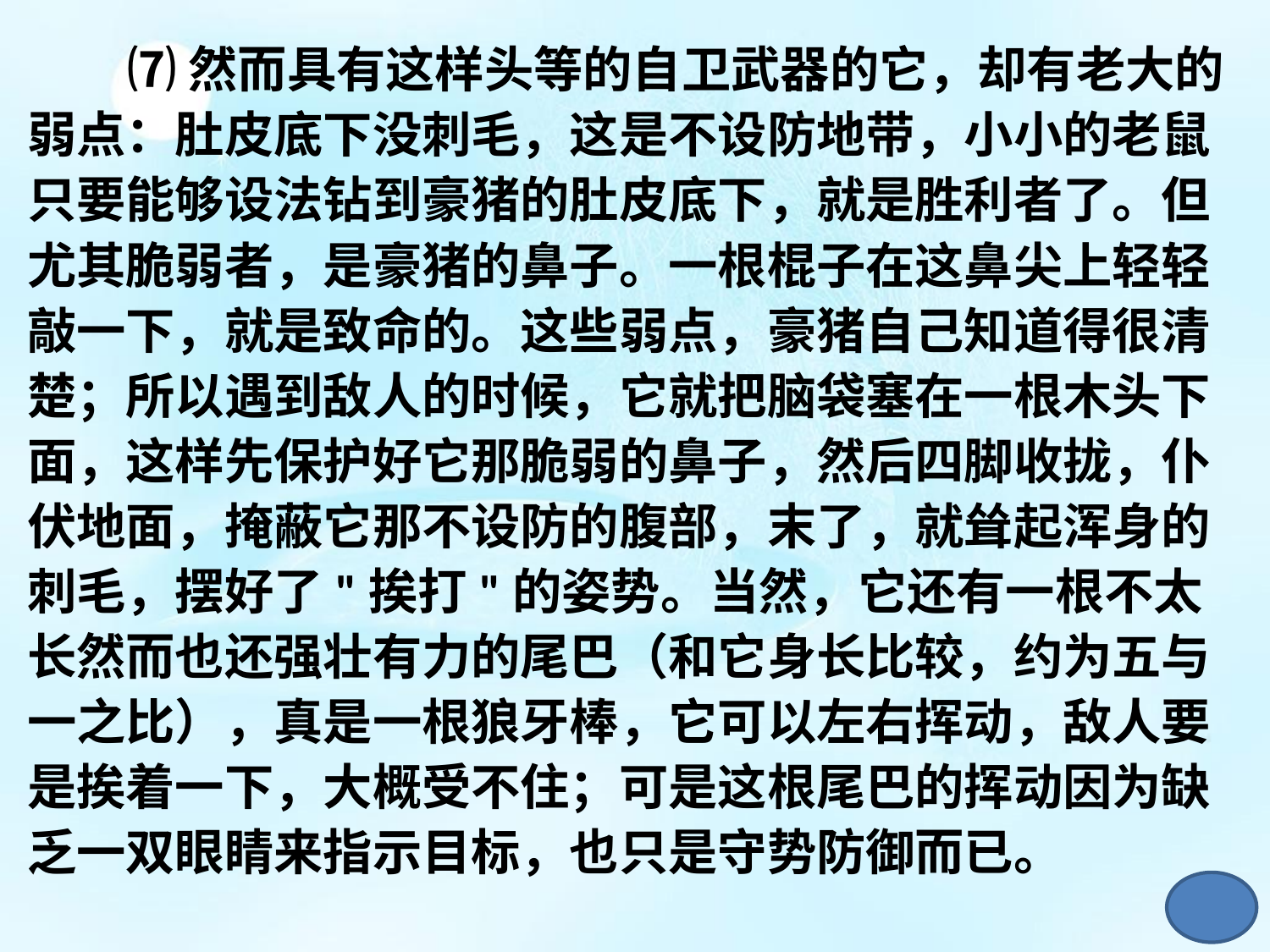

⑺然而具有这样头等的自卫武器的它，却有老大的弱点：肚皮底下没刺毛，这是不设防地带，小小的老鼠只要能够设法钻到豪猪的肚皮底下，就是胜利者了。但尤其脆弱者，是豪猪的鼻子。一根棍子在这鼻尖上轻轻敲一下，就是致命的。这些弱点，豪猪自己知道得很清楚；所以遇到敌人的时候，它就把脑袋塞在一根木头下面，这样先保护好它那脆弱的鼻子，然后四脚收拢，仆伏地面，掩蔽它那不设防的腹部，末了，就耸起浑身的刺毛，摆好了"挨打"的姿势。当然，它还有一根不太长然而也还强壮有力的尾巴（和它身长比较，约为五与一之比），真是一根狼牙棒，它可以左右挥动，敌人要是挨着一下，大概受不住；可是这根尾巴的挥动因为缺乏一双眼睛来指示目标，也只是守势防御而已。